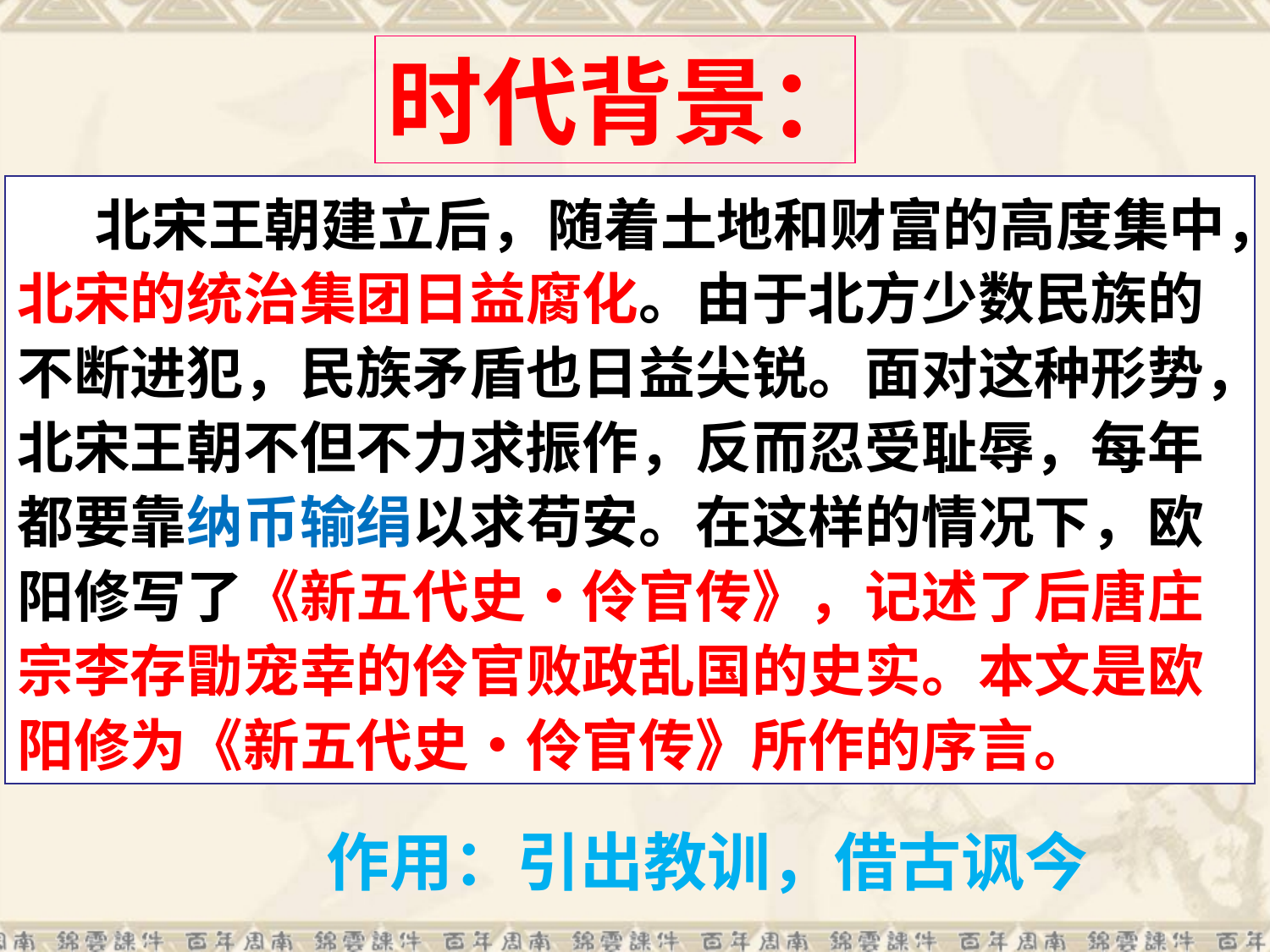

时代背景：
     北宋王朝建立后，随着土地和财富的高度集中，北宋的统治集团日益腐化。由于北方少数民族的不断进犯，民族矛盾也日益尖锐。面对这种形势，北宋王朝不但不力求振作，反而忍受耻辱，每年都要靠纳币输绢以求苟安。在这样的情况下，欧阳修写了《新五代史•伶官传》，记述了后唐庄宗李存勖宠幸的伶官败政乱国的史实。本文是欧阳修为《新五代史•伶官传》所作的序言。
  作用：引出教训，借古讽今